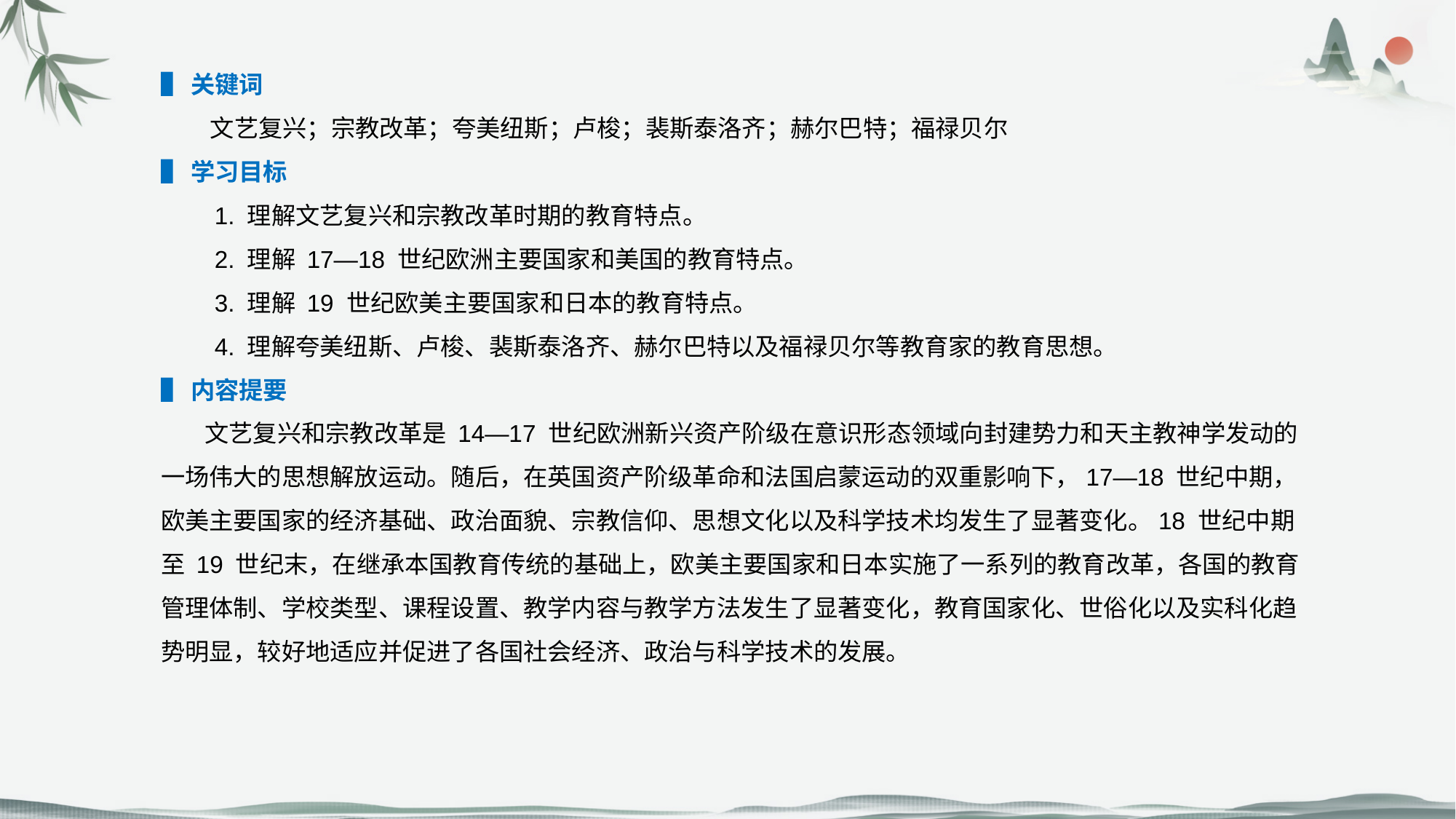

▌关键词
        文艺复兴；宗教改革；夸美纽斯；卢梭；裴斯泰洛齐；赫尔巴特；福禄贝尔
▌学习目标
        1. 理解文艺复兴和宗教改革时期的教育特点。
        2. 理解 17—18 世纪欧洲主要国家和美国的教育特点。
        3. 理解 19 世纪欧美主要国家和日本的教育特点。
        4. 理解夸美纽斯、卢梭、裴斯泰洛齐、赫尔巴特以及福禄贝尔等教育家的教育思想。
▌内容提要
       文艺复兴和宗教改革是 14—17 世纪欧洲新兴资产阶级在意识形态领域向封建势力和天主教神学发动的一场伟大的思想解放运动。随后，在英国资产阶级革命和法国启蒙运动的双重影响下，17—18 世纪中期，欧美主要国家的经济基础、政治面貌、宗教信仰、思想文化以及科学技术均发生了显著变化。18 世纪中期至 19 世纪末，在继承本国教育传统的基础上，欧美主要国家和日本实施了一系列的教育改革，各国的教育管理体制、学校类型、课程设置、教学内容与教学方法发生了显著变化，教育国家化、世俗化以及实科化趋势明显，较好地适应并促进了各国社会经济、政治与科学技术的发展。